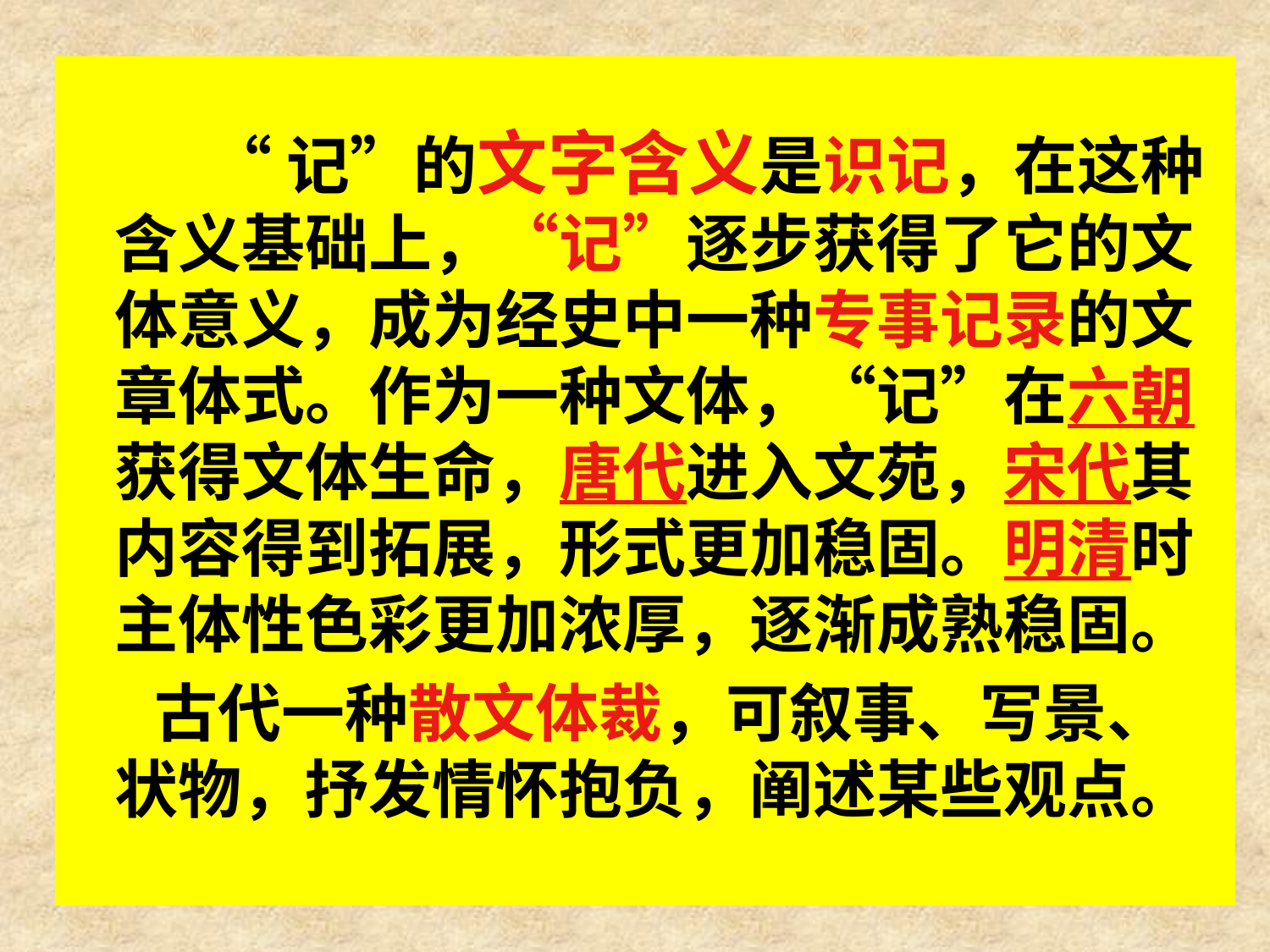

“记”的文字含义是识记，在这种含义基础上，“记”逐步获得了它的文体意义，成为经史中一种专事记录的文章体式。作为一种文体，“记”在六朝获得文体生命，唐代进入文苑，宋代其内容得到拓展，形式更加稳固。明清时主体性色彩更加浓厚，逐渐成熟稳固。
     古代一种散文体裁，可叙事、写景、状物，抒发情怀抱负，阐述某些观点。

#